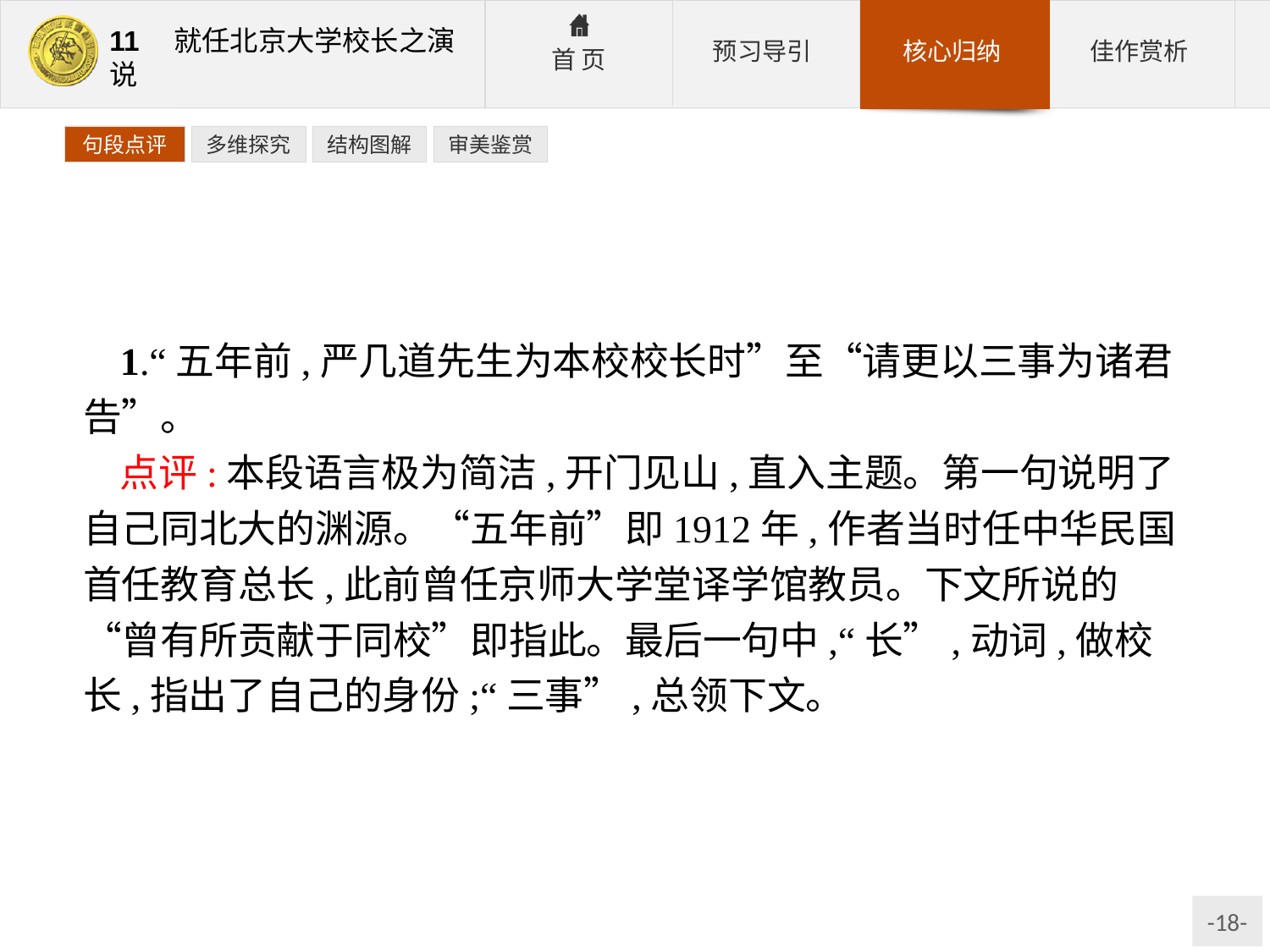

句段点评
多维探究
结构图解
审美鉴赏
1.“五年前,严几道先生为本校校长时”至“请更以三事为诸君告”。
点评:本段语言极为简洁,开门见山,直入主题。第一句说明了自己同北大的渊源。“五年前”即1912年,作者当时任中华民国首任教育总长,此前曾任京师大学堂译学馆教员。下文所说的“曾有所贡献于同校”即指此。最后一句中,“长”,动词,做校长,指出了自己的身份;“三事”,总领下文。